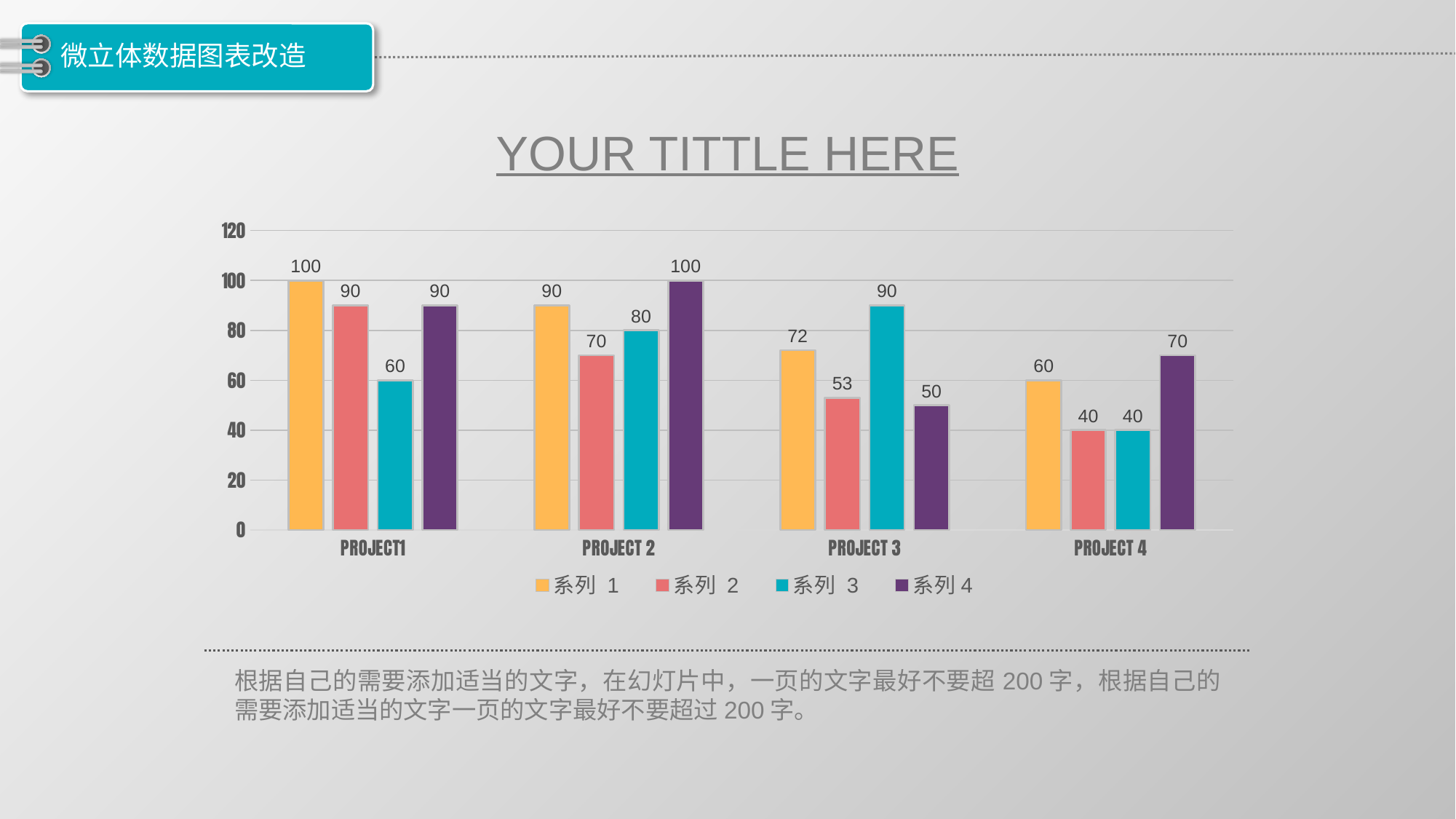

# 微立体数据图表改造
YOUR TITTLE HERE

### Chart

| Category | 系列 1 | 系列 2 | 系列 3 | 系列4 |
|---|---|---|---|---|
| PROJECT1 | 100.0 | 90.0 | 60.0 | 90.0 |
| PROJECT 2 | 90.0 | 70.0 | 80.0 | 100.0 |
| PROJECT 3 | 72.0 | 53.0 | 90.0 | 50.0 |
| PROJECT 4 | 60.0 | 40.0 | 40.0 | 70.0 |
根据自己的需要添加适当的文字，在幻灯片中，一页的文字最好不要超200字，根据自己的需要添加适当的文字一页的文字最好不要超过200字。